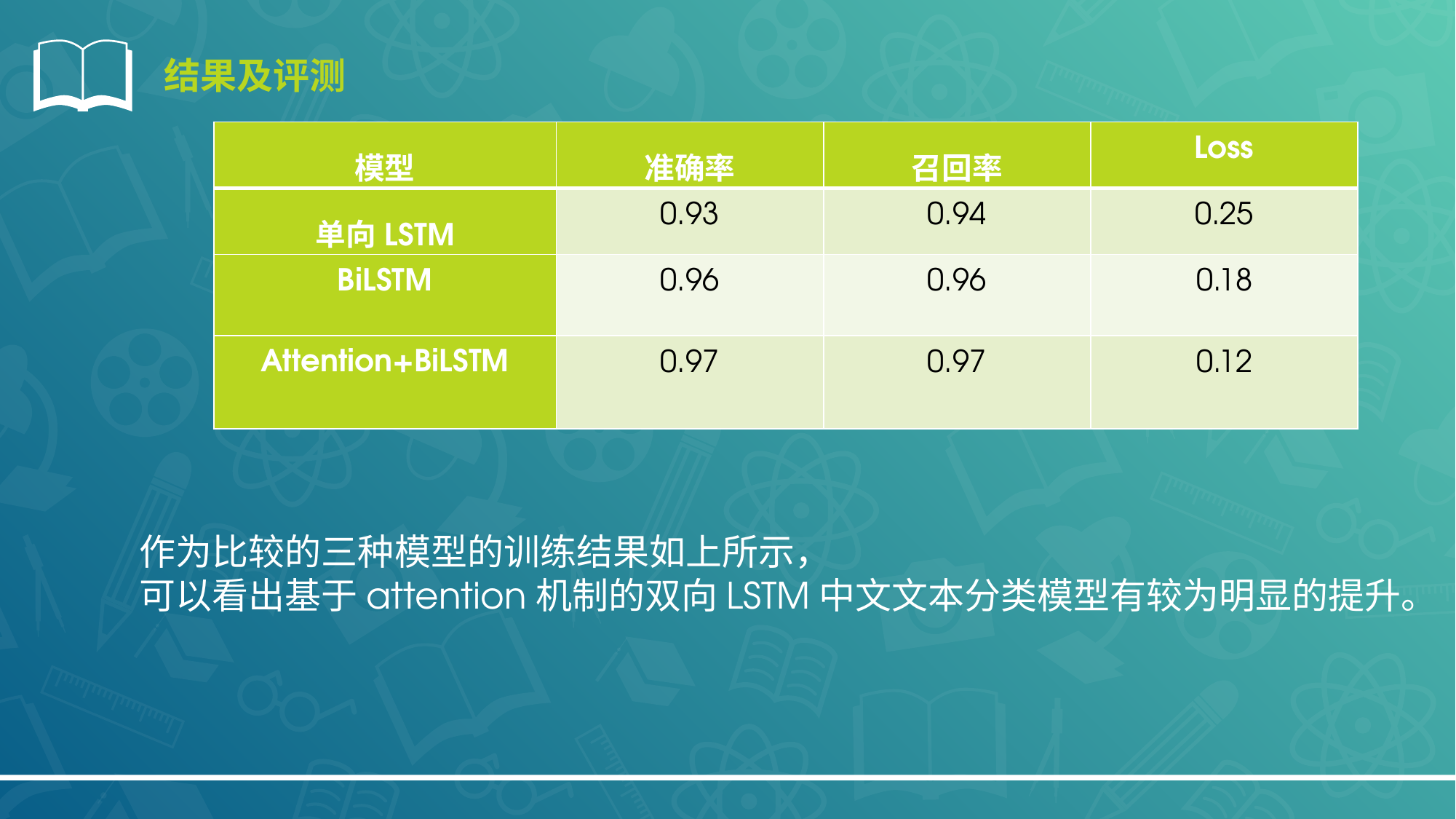

结果及评测
| 模型 | 准确率 | 召回率 | Loss |
| --- | --- | --- | --- |
| 单向LSTM | 0.93 | 0.94 | 0.25 |
| BiLSTM | 0.96 | 0.96 | 0.18 |
| Attention+BiLSTM | 0.97 | 0.97 | 0.12 |
作为比较的三种模型的训练结果如上所示，
可以看出基于attention机制的双向LSTM中文文本分类模型有较为明显的提升。